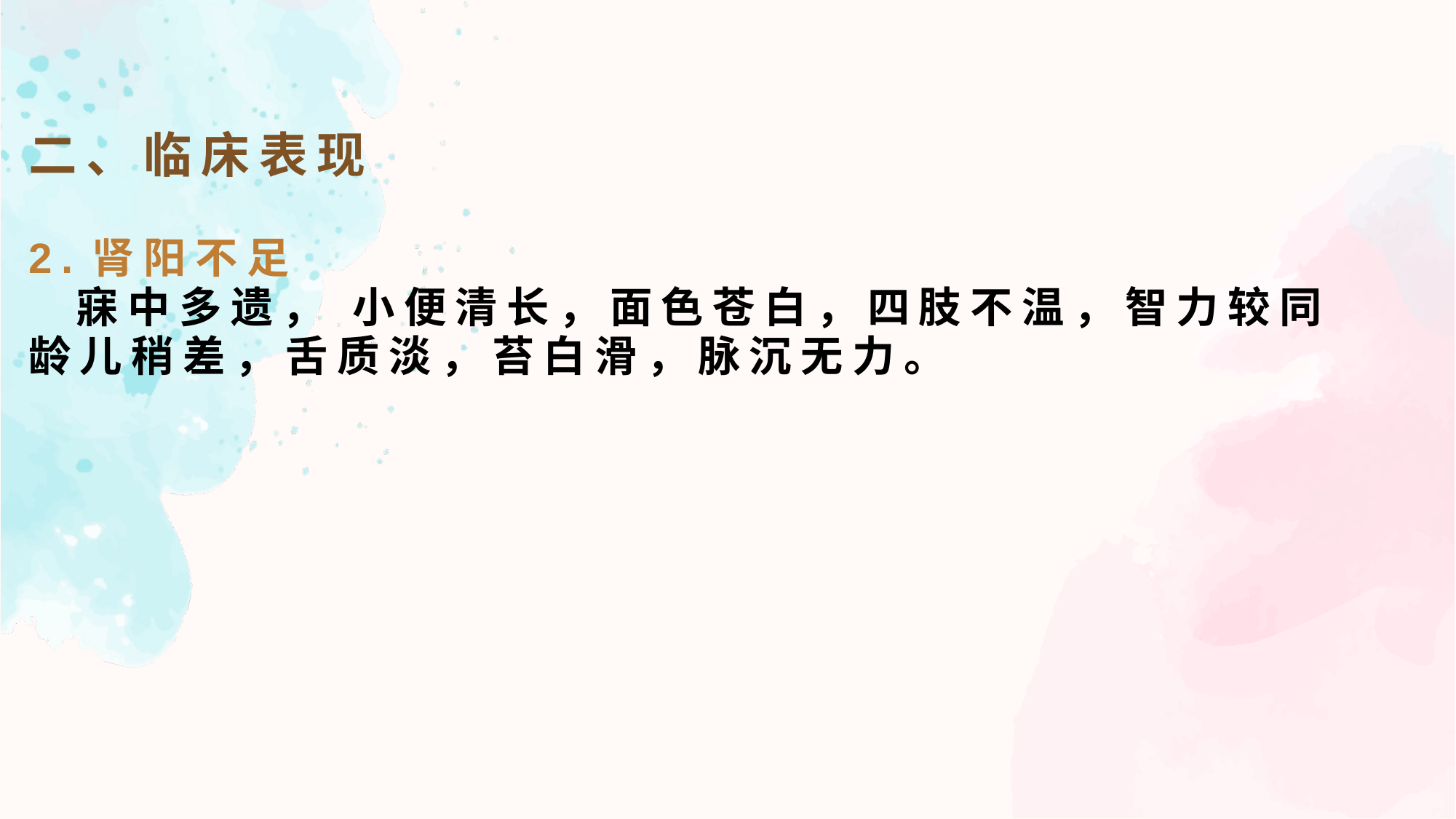

二、临床表现

2.肾阳不足
  寐中多遗， 小便清长，面色苍白，四肢不温，智力较同龄儿稍差，舌质淡，苔白滑，脉沉无力。